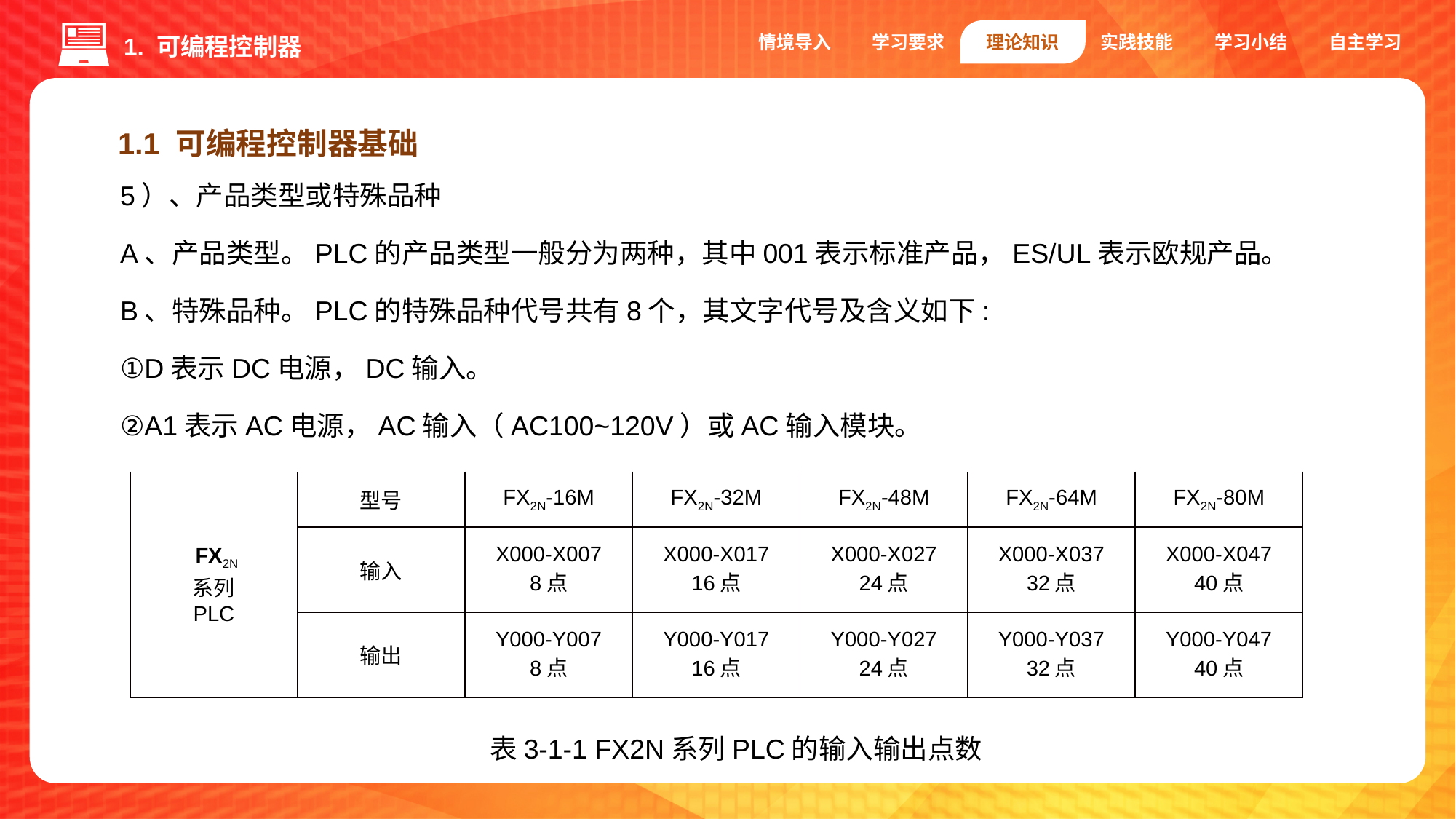

情境导入
学习要求
理论知识
实践技能
学习小结
自主学习

1. 可编程控制器
1.1 可编程控制器基础
5）、产品类型或特殊品种
A、产品类型。PLC的产品类型一般分为两种，其中001表示标准产品，ES/UL表示欧规产品。
B、特殊品种。PLC的特殊品种代号共有8个，其文字代号及含义如下:
①D表示DC电源，DC输入。
②A1表示AC电源，AC输入（AC100~120V）或AC输入模块。
| FX2N 系列 PLC | 型号 | FX2N-16M | FX2N-32M | FX2N-48M | FX2N-64M | FX2N-80M |
| --- | --- | --- | --- | --- | --- | --- |
|  | 输入 | X000-X007 8点 | X000-X017 16点 | X000-X027 24点 | X000-X037 32点 | X000-X047 40点 |
|  | 输出 | Y000-Y007 8点 | Y000-Y017 16点 | Y000-Y027 24点 | Y000-Y037 32点 | Y000-Y047 40点 |
表3-1-1 FX2N系列PLC的输入输出点数